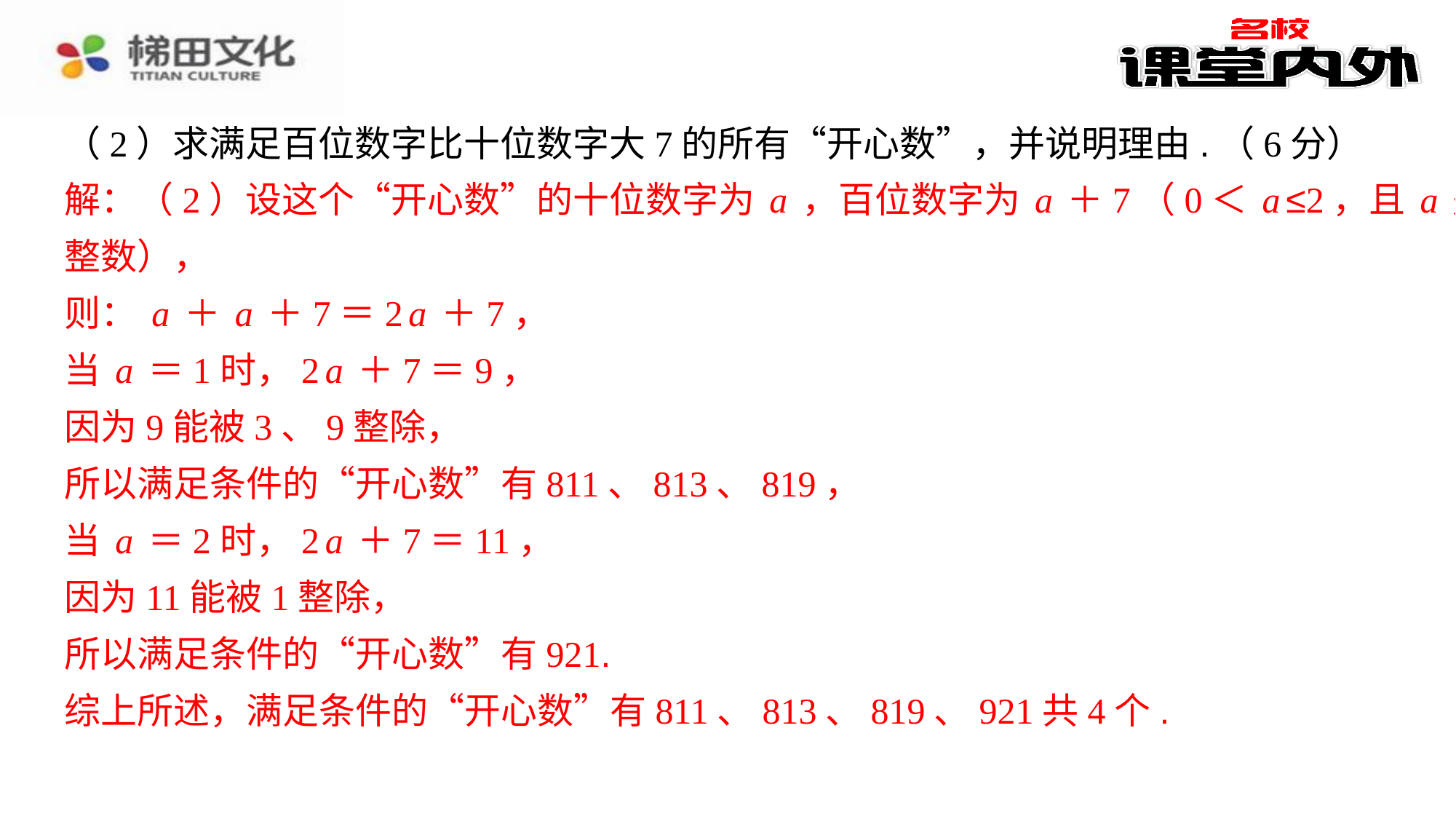

（2）求满足百位数字比十位数字大7的所有“开心数”，并说明理由.（6分）
解：（2）设这个“开心数”的十位数字为a，百位数字为a＋7（0＜a≤2，且a是
整数），
则：a＋a＋7＝2a＋7，
当a＝1时，2a＋7＝9，
因为9能被3、9整除，
所以满足条件的“开心数”有811、813、819，
当a＝2时，2a＋7＝11，
因为11能被1整除，
所以满足条件的“开心数”有921.
综上所述，满足条件的“开心数”有811、813、819、921共4个.
解：（2）设这个“开心数”的十位数字为a，百位数字为a＋7（0＜a≤2，且a是
整数），
则：a＋a＋7＝2a＋7，
当a＝1时，2a＋7＝9，
因为9能被3、9整除，
所以满足条件的“开心数”有811、813、819，
当a＝2时，2a＋7＝11，
因为11能被1整除，
所以满足条件的“开心数”有921.
综上所述，满足条件的“开心数”有811、813、819、921共4个.